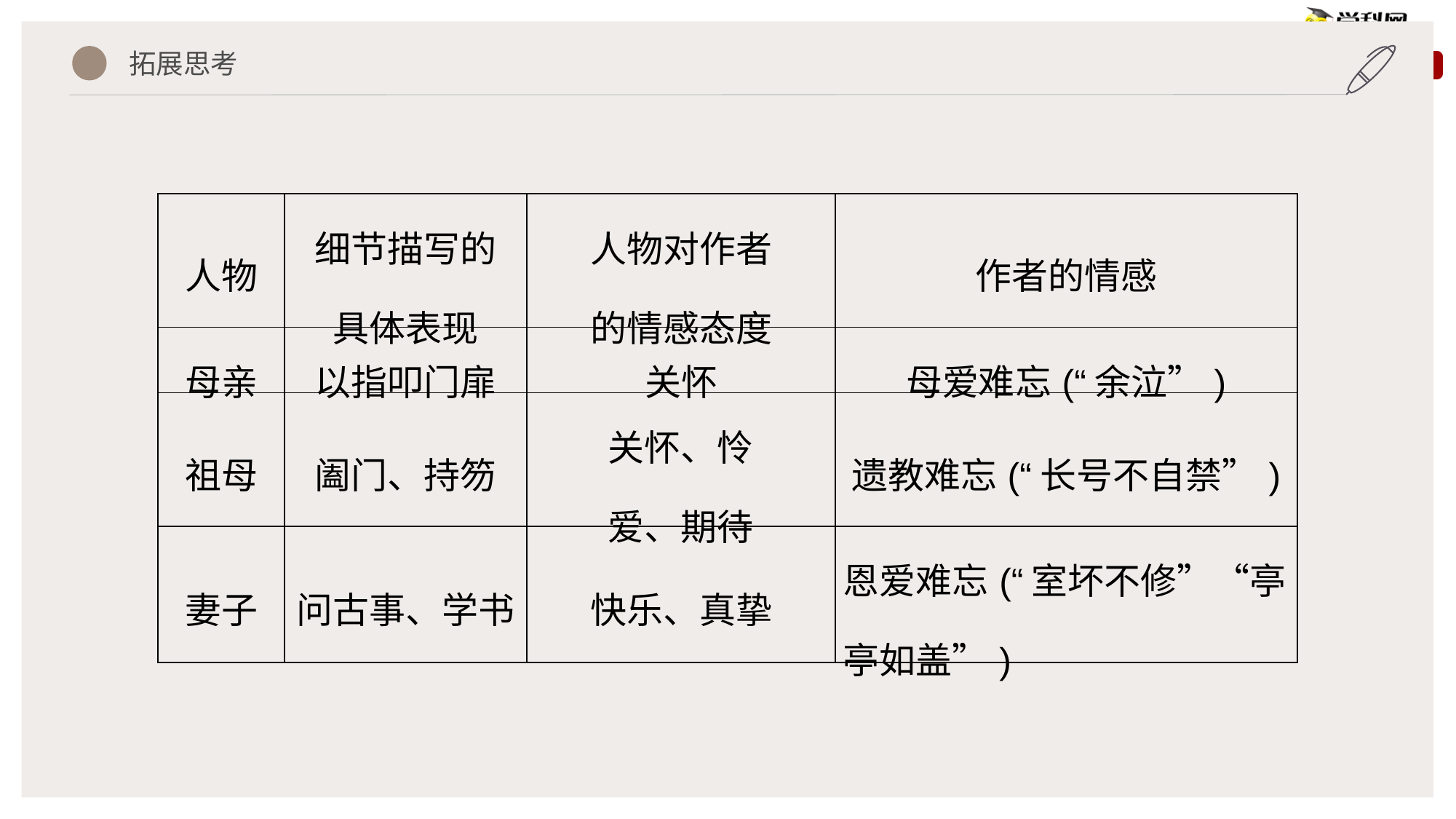

拓展思考

| 人物 | 细节描写的 具体表现 | 人物对作者 的情感态度 | 作者的情感 |
| --- | --- | --- | --- |
| 母亲 | 以指叩门扉 | 关怀 | 母爱难忘(“余泣”) |
| 祖母 | 阖门、持笏 | 关怀、怜 爱、期待 | 遗教难忘(“长号不自禁”) |
| 妻子 | 问古事、学书 | 快乐、真挚 | 恩爱难忘(“室坏不修”“亭亭如盖”) |